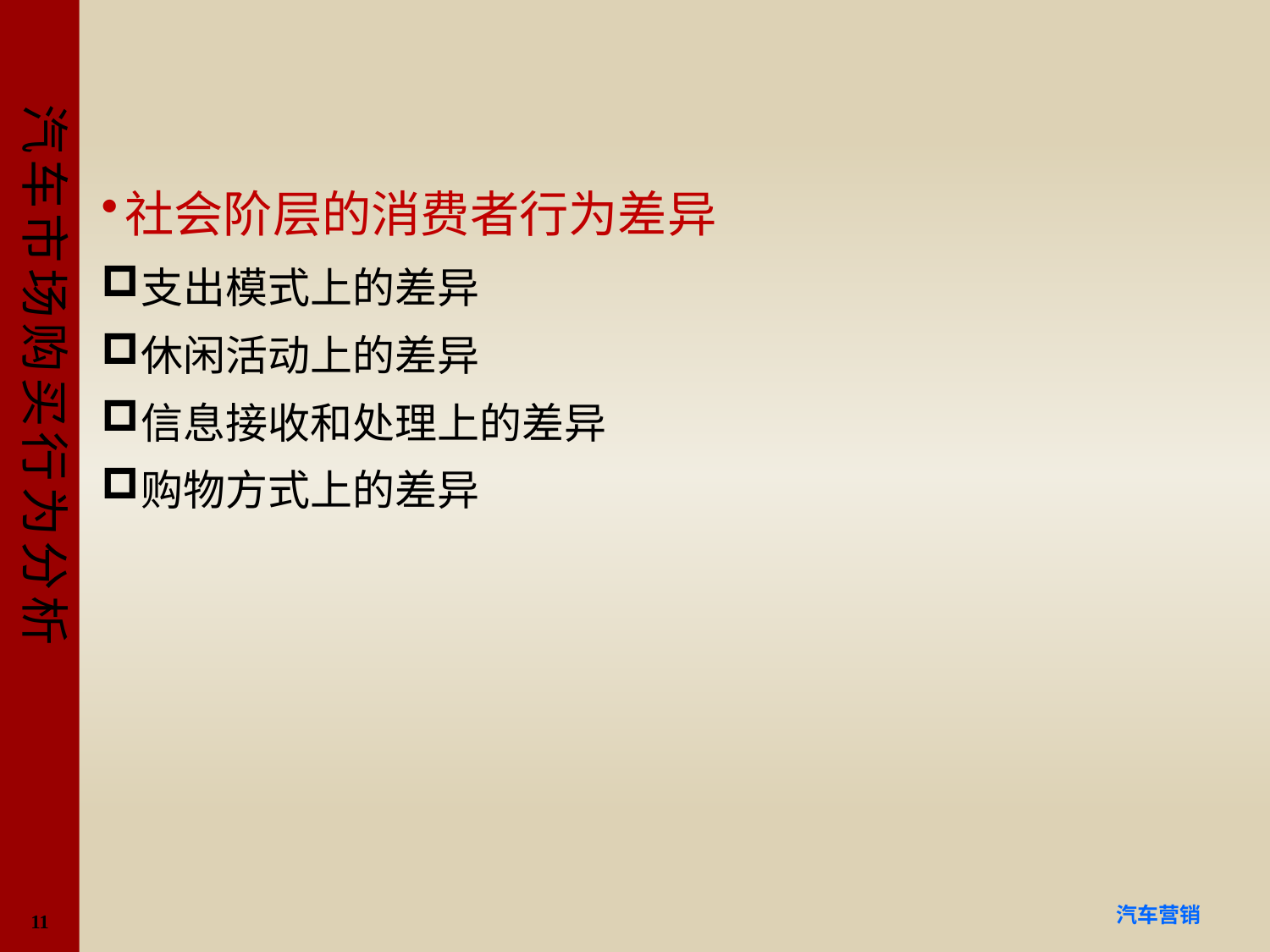

#
社会阶层的消费者行为差异
支出模式上的差异
休闲活动上的差异
信息接收和处理上的差异
购物方式上的差异

11